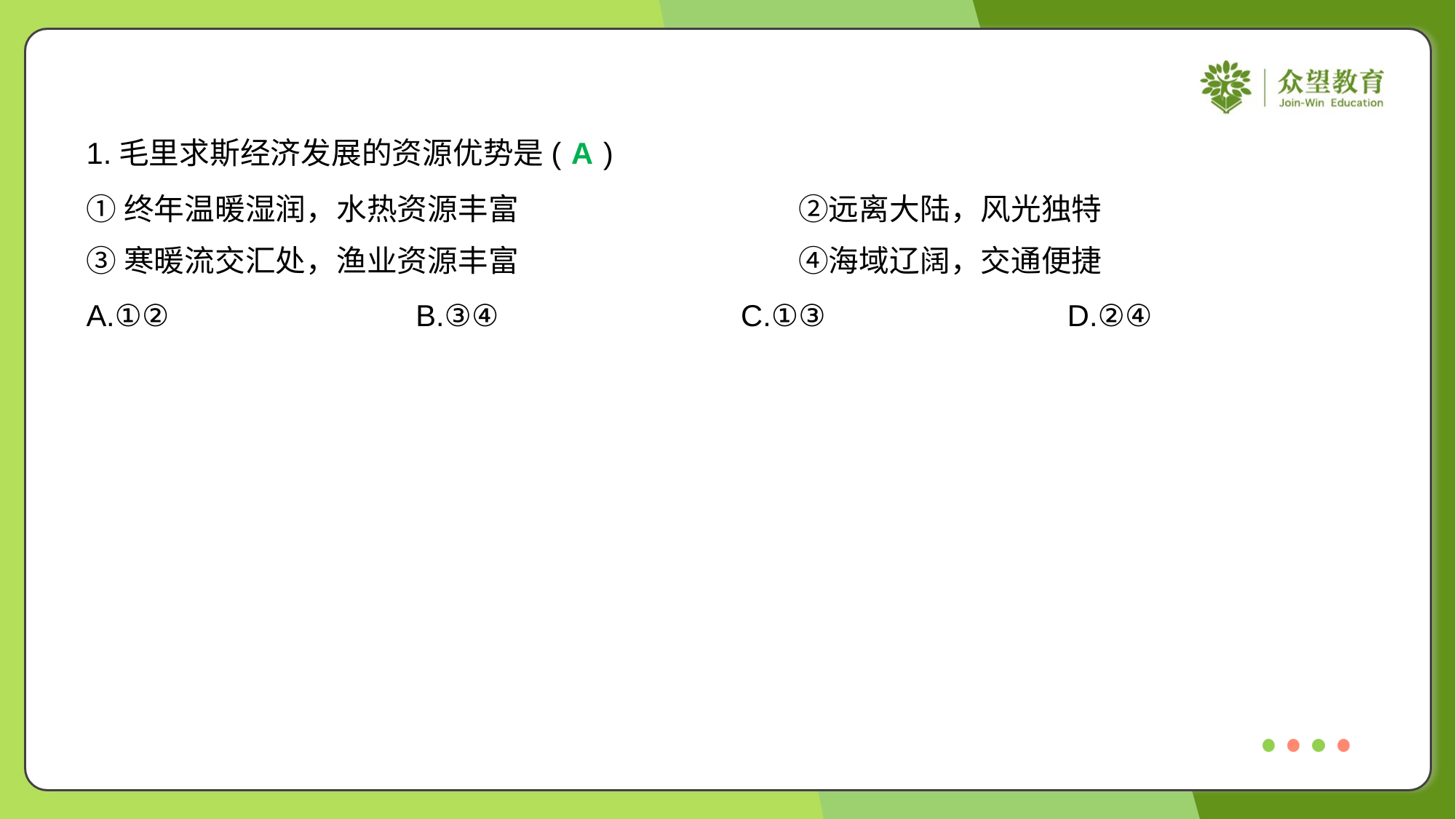

1.毛里求斯经济发展的资源优势是(     )
A
①终年温暖湿润，水热资源丰富	②远离大陆，风光独特
③寒暖流交汇处，渔业资源丰富	④海域辽阔，交通便捷
A.①②	B.③④	C.①③	D.②④